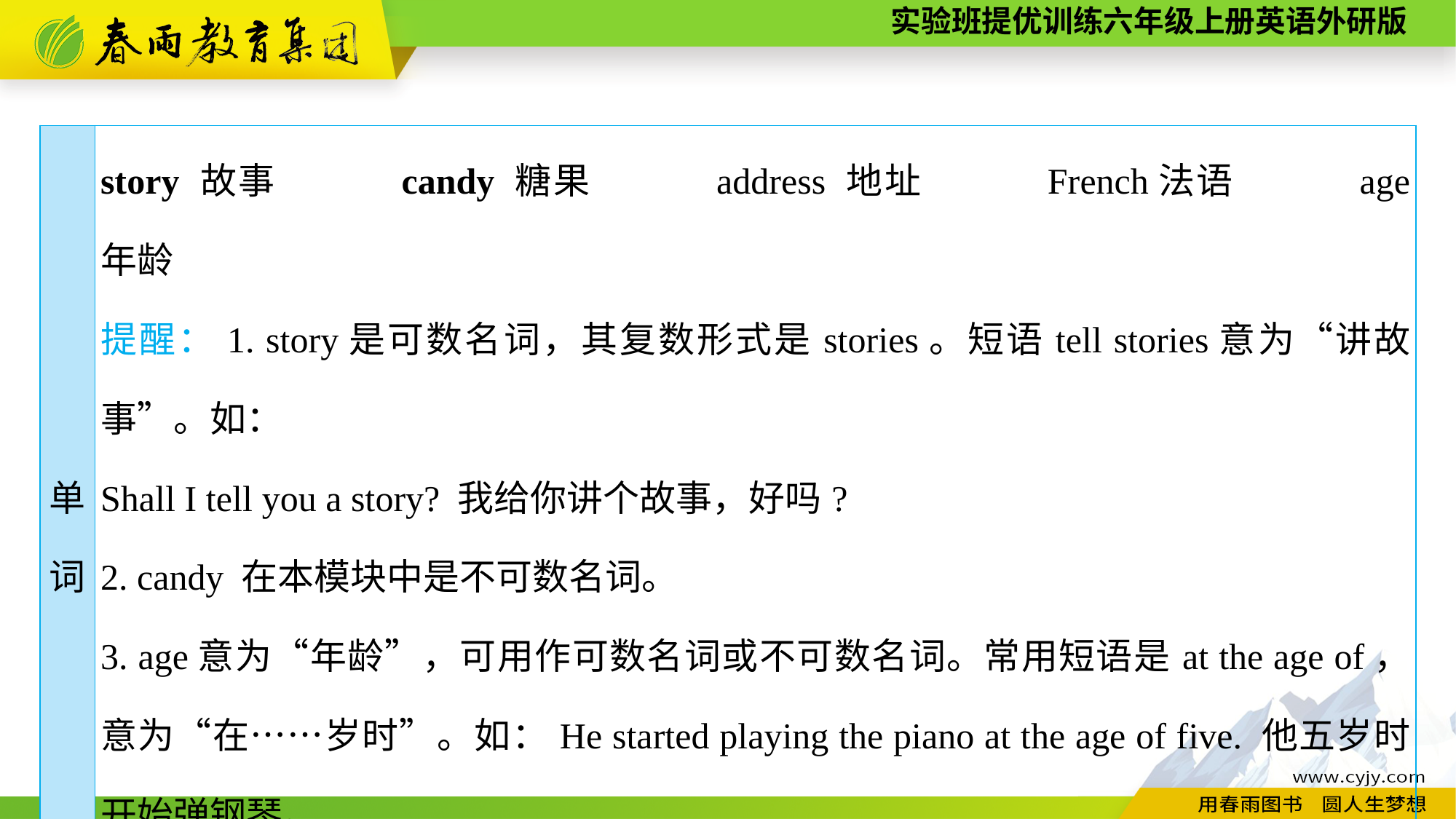

| 单 词 | story 故事　　　candy 糖果　　　address 地址　　　French法语　　　age 年龄 提醒：1. story是可数名词，其复数形式是stories。短语tell stories意为“讲故事”。如： Shall I tell you a story? 我给你讲个故事，好吗? 2. candy 在本模块中是不可数名词。 3. age意为“年龄”，可用作可数名词或不可数名词。常用短语是at the age of，意为“在……岁时”。如：He started playing the piano at the age of five. 他五岁时开始弹钢琴。 4. pen pal的同义短语是pen friend。 |
| --- | --- |